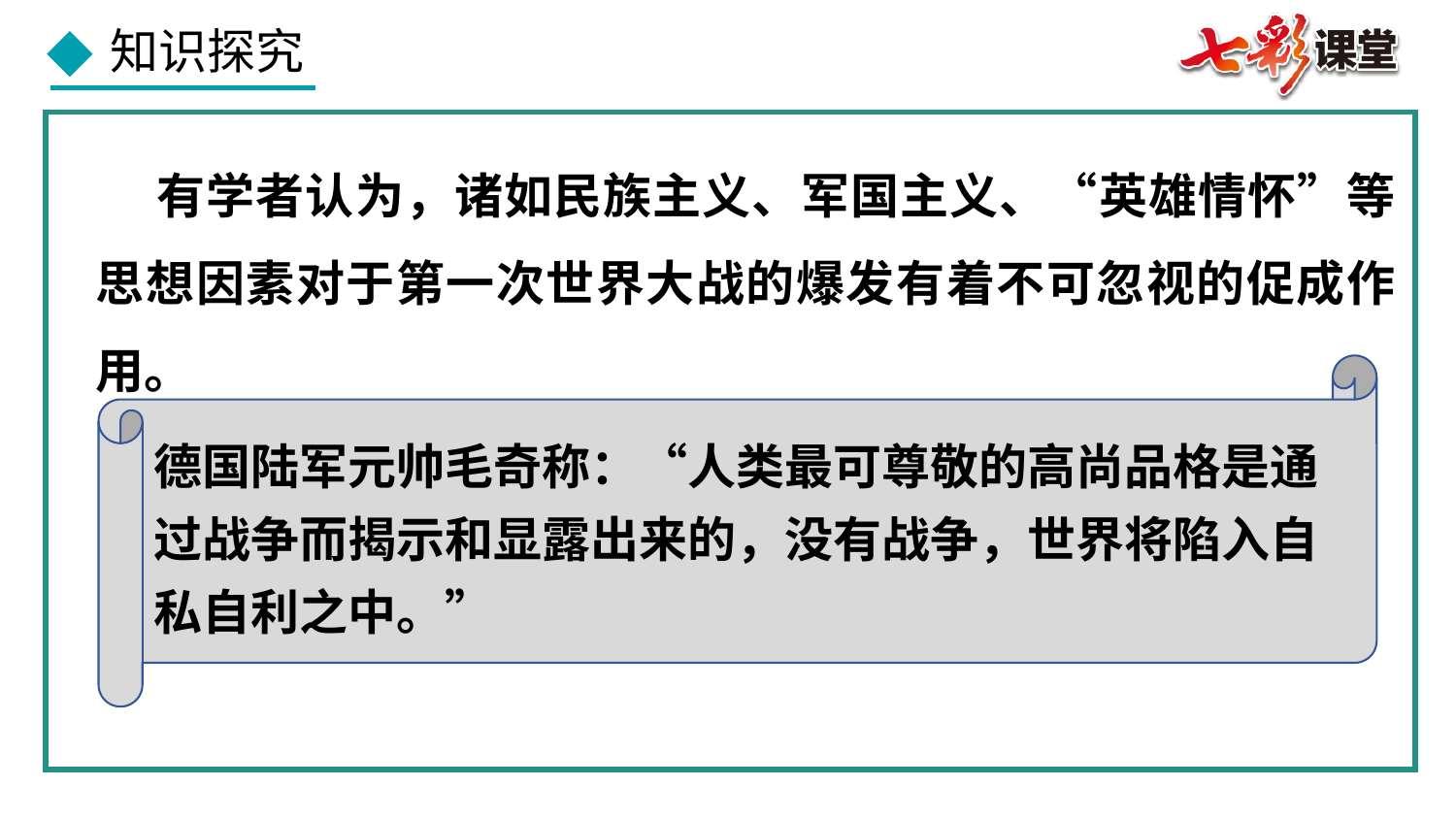

有学者认为，诸如民族主义、军国主义、“英雄情怀”等思想因素对于第一次世界大战的爆发有着不可忽视的促成作用。
德国陆军元帅毛奇称：“人类最可尊敬的高尚品格是通过战争而揭示和显露出来的，没有战争，世界将陷入自私自利之中。”